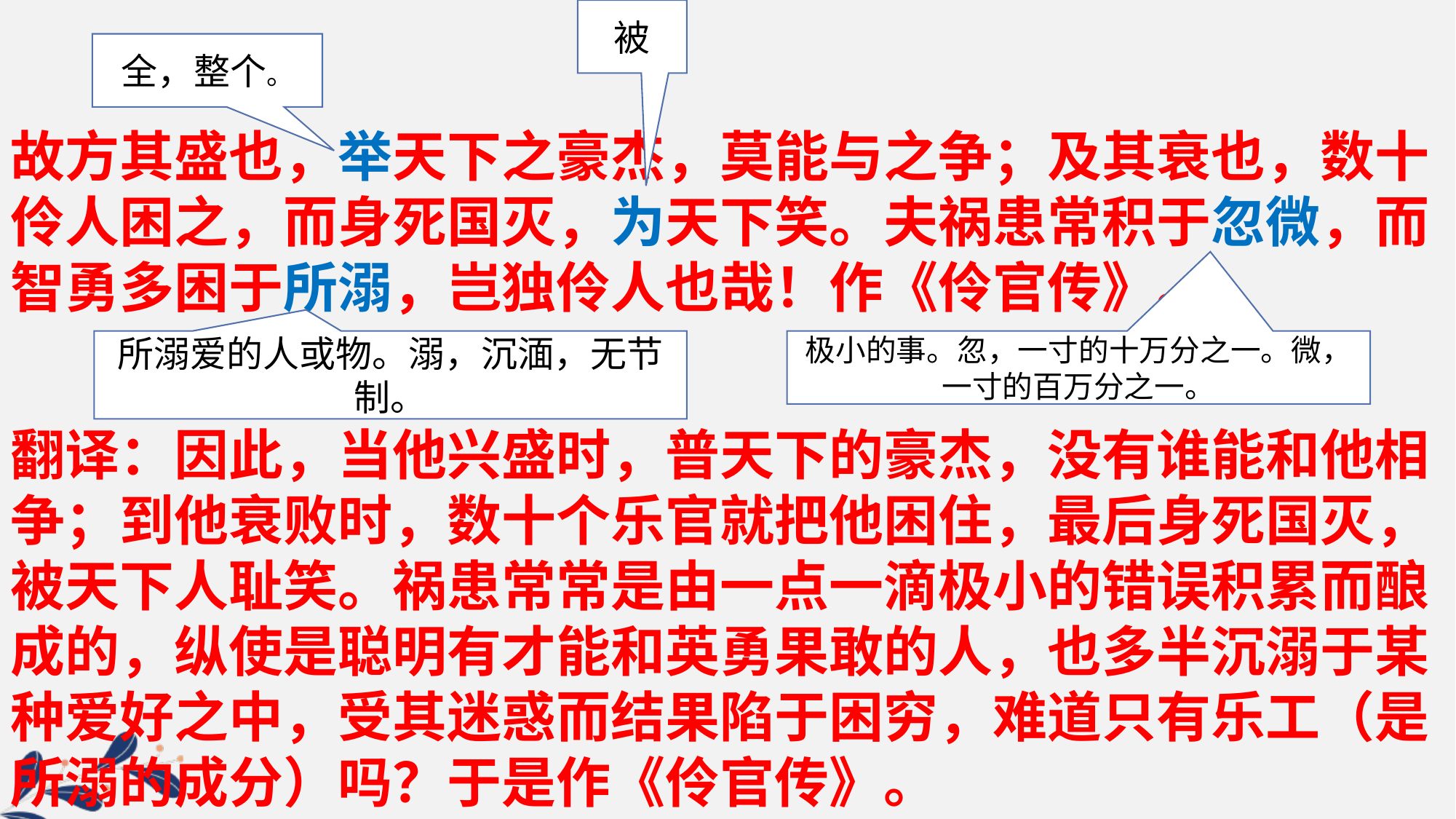

故方其盛也，举天下之豪杰，莫能与之争；及其衰也，数十伶人困之，而身死国灭，为天下笑。夫祸患常积于忽微，而智勇多困于所溺，岂独伶人也哉！作《伶官传》。

翻译：因此，当他兴盛时，普天下的豪杰，没有谁能和他相争；到他衰败时，数十个乐官就把他困住，最后身死国灭，被天下人耻笑。祸患常常是由一点一滴极小的错误积累而酿成的，纵使是聪明有才能和英勇果敢的人，也多半沉溺于某种爱好之中，受其迷惑而结果陷于困穷，难道只有乐工（是所溺的成分）吗？于是作《伶官传》。

被
全，整个。
所溺爱的人或物。溺，沉湎，无节制。
极小的事。忽，一寸的十万分之一。微，一寸的百万分之一。